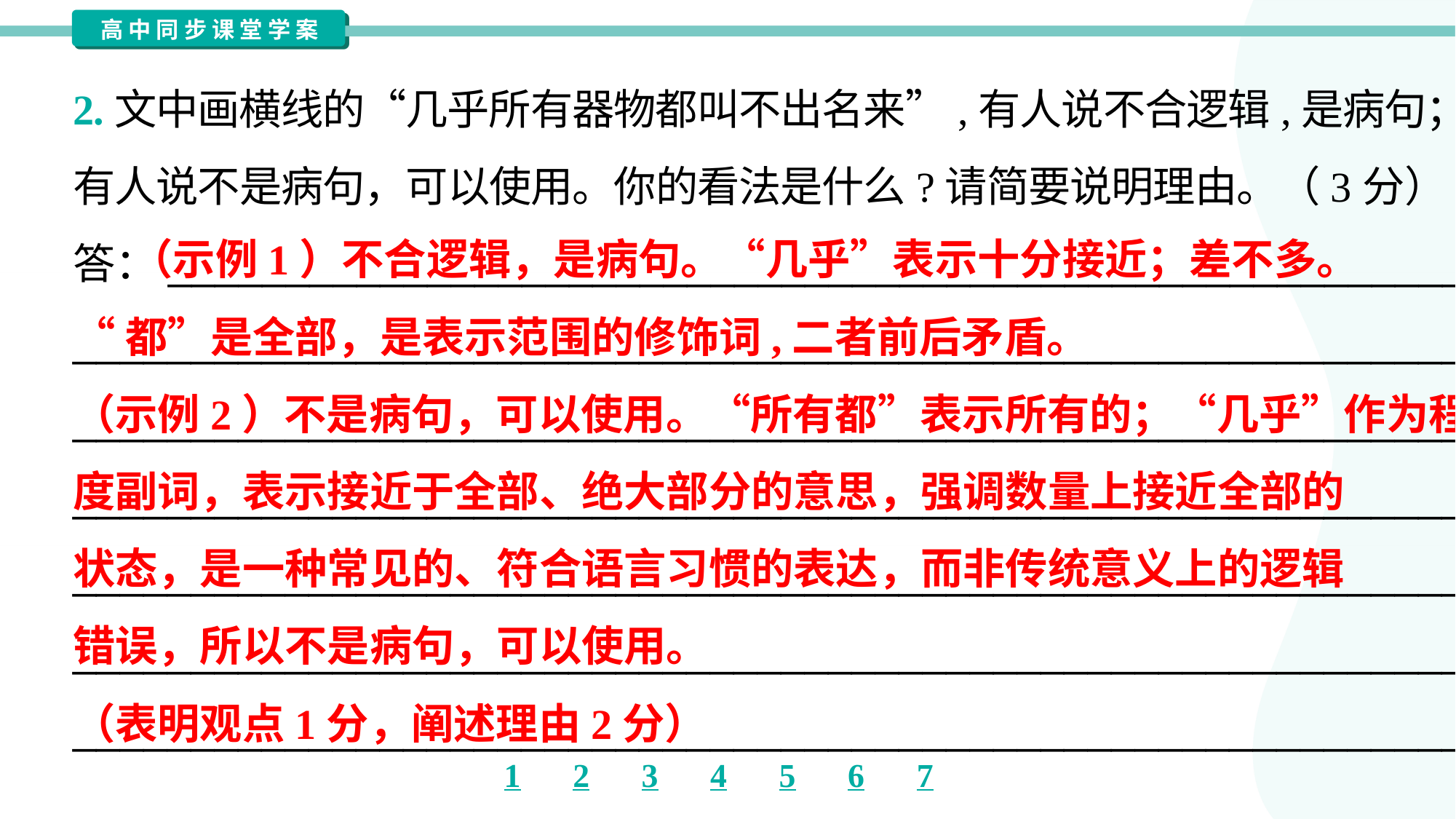

2.文中画横线的“几乎所有器物都叫不出名来”,有人说不合逻辑,是病句；
有人说不是病句，可以使用。你的看法是什么?请简要说明理由。（3分）
答：_________________________________________________________
_____________________________________________________________
_____________________________________________________________
_____________________________________________________________
_____________________________________________________________
_____________________________________________________________
_____________________________________________________________
     （示例1）不合逻辑，是病句。“几乎”表示十分接近；差不多。
“都”是全部，是表示范围的修饰词,二者前后矛盾。
（示例2）不是病句，可以使用。“所有都”表示所有的；“几乎”作为程
度副词，表示接近于全部、绝大部分的意思，强调数量上接近全部的
状态，是一种常见的、符合语言习惯的表达，而非传统意义上的逻辑
错误，所以不是病句，可以使用。
（表明观点1分，阐述理由2分）